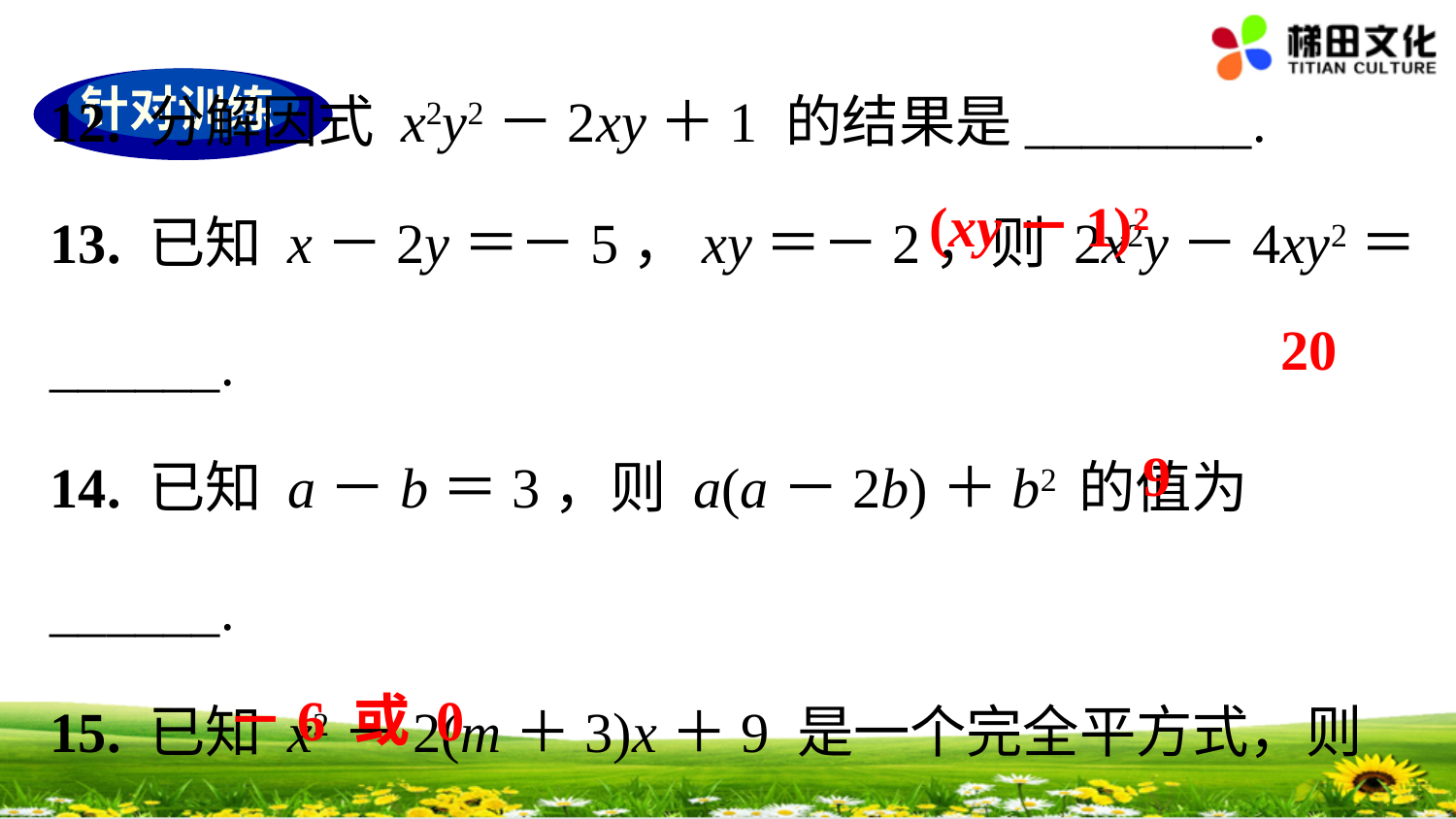

针对训练
12. 分解因式 x2y2－2xy＋1 的结果是________.
13. 已知 x－2y＝－5，xy＝－2，则 2x2y－4xy2＝______.
14. 已知 a－b＝3，则 a(a－2b)＋b2 的值为______.
15. 已知 x2－2(m＋3)x＋9 是一个完全平方式，则
      m＝________.
(xy－1)2
20
9
－6 或 0